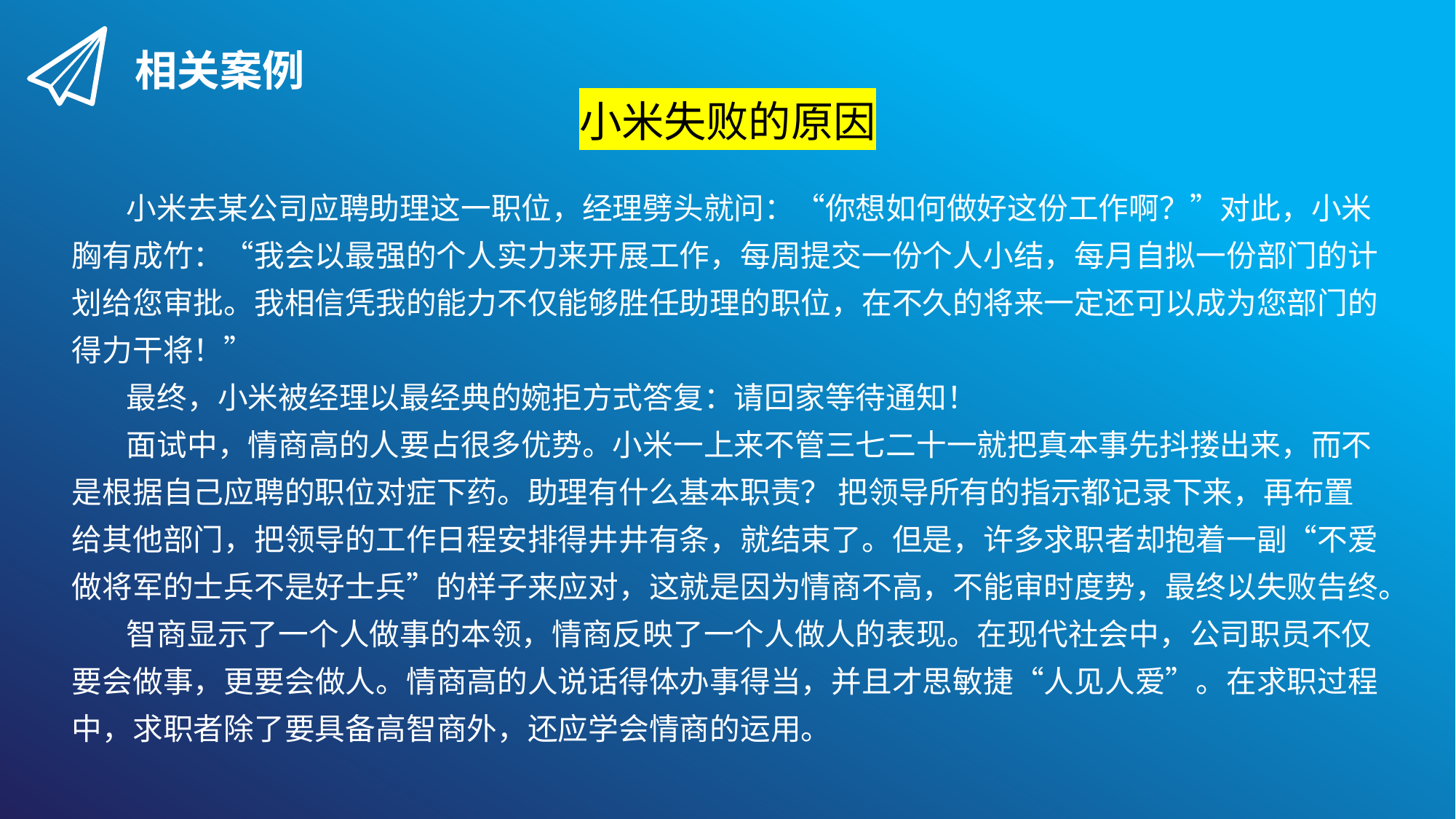

相关案例
小米失败的原因
小米去某公司应聘助理这一职位，经理劈头就问：“你想如何做好这份工作啊？”对此，小米胸有成竹：“我会以最强的个人实力来开展工作，每周提交一份个人小结，每月自拟一份部门的计划给您审批。我相信凭我的能力不仅能够胜任助理的职位，在不久的将来一定还可以成为您部门的得力干将！”
最终，小米被经理以最经典的婉拒方式答复：请回家等待通知！
面试中，情商高的人要占很多优势。小米一上来不管三七二十一就把真本事先抖搂出来，而不是根据自己应聘的职位对症下药。助理有什么基本职责？ 把领导所有的指示都记录下来，再布置给其他部门，把领导的工作日程安排得井井有条，就结束了。但是，许多求职者却抱着一副“不爱做将军的士兵不是好士兵”的样子来应对，这就是因为情商不高，不能审时度势，最终以失败告终。
智商显示了一个人做事的本领，情商反映了一个人做人的表现。在现代社会中，公司职员不仅要会做事，更要会做人。情商高的人说话得体办事得当，并且才思敏捷“人见人爱”。在求职过程中，求职者除了要具备高智商外，还应学会情商的运用。